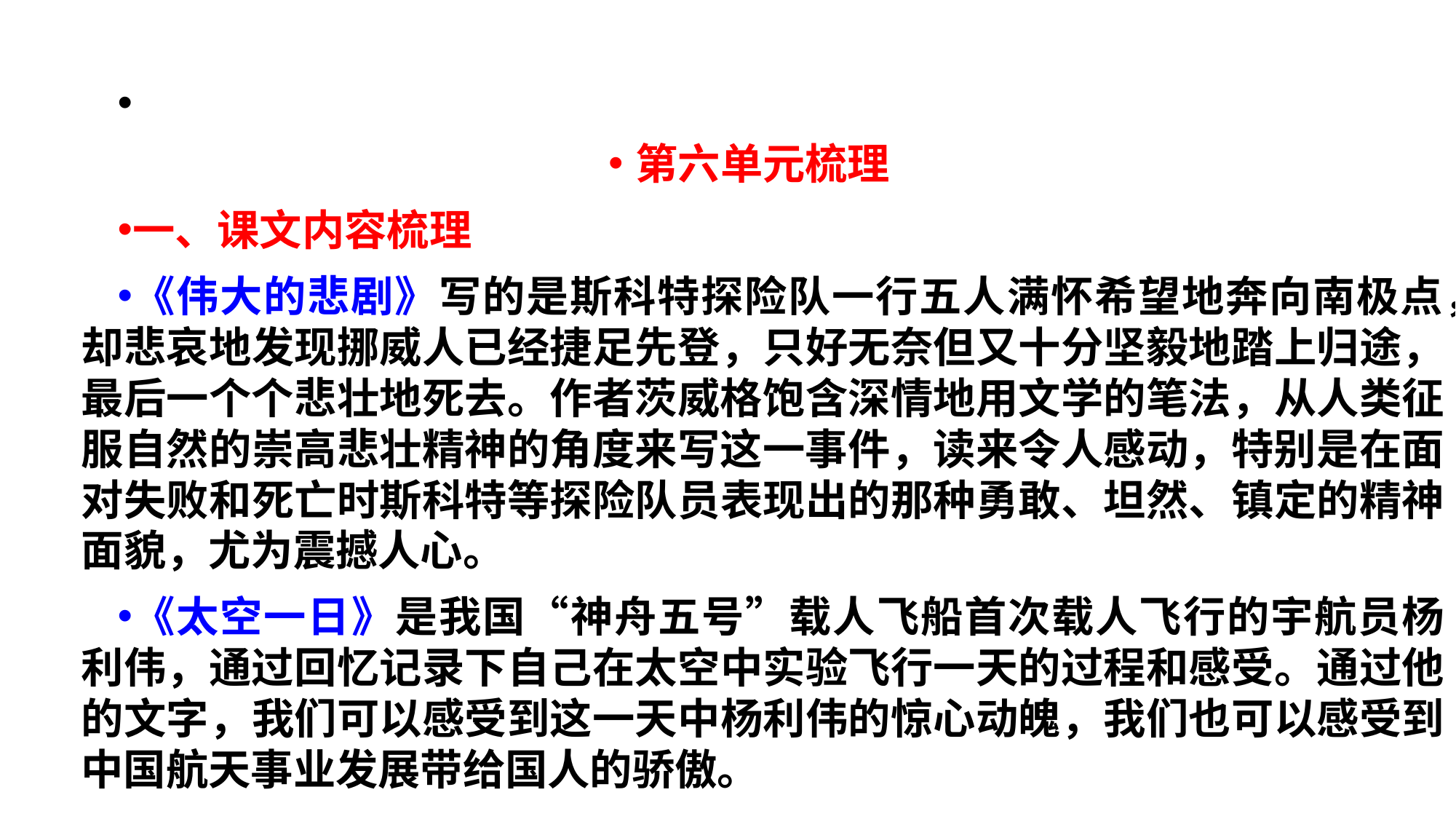

第六单元梳理
一、课文内容梳理
《伟大的悲剧》写的是斯科特探险队一行五人满怀希望地奔向南极点，却悲哀地发现挪威人已经捷足先登，只好无奈但又十分坚毅地踏上归途，最后一个个悲壮地死去。作者茨威格饱含深情地用文学的笔法，从人类征服自然的崇高悲壮精神的角度来写这一事件，读来令人感动，特别是在面对失败和死亡时斯科特等探险队员表现出的那种勇敢、坦然、镇定的精神面貌，尤为震撼人心。
《太空一日》是我国“神舟五号”载人飞船首次载人飞行的宇航员杨利伟，通过回忆记录下自己在太空中实验飞行一天的过程和感受。通过他的文字，我们可以感受到这一天中杨利伟的惊心动魄，我们也可以感受到中国航天事业发展带给国人的骄傲。